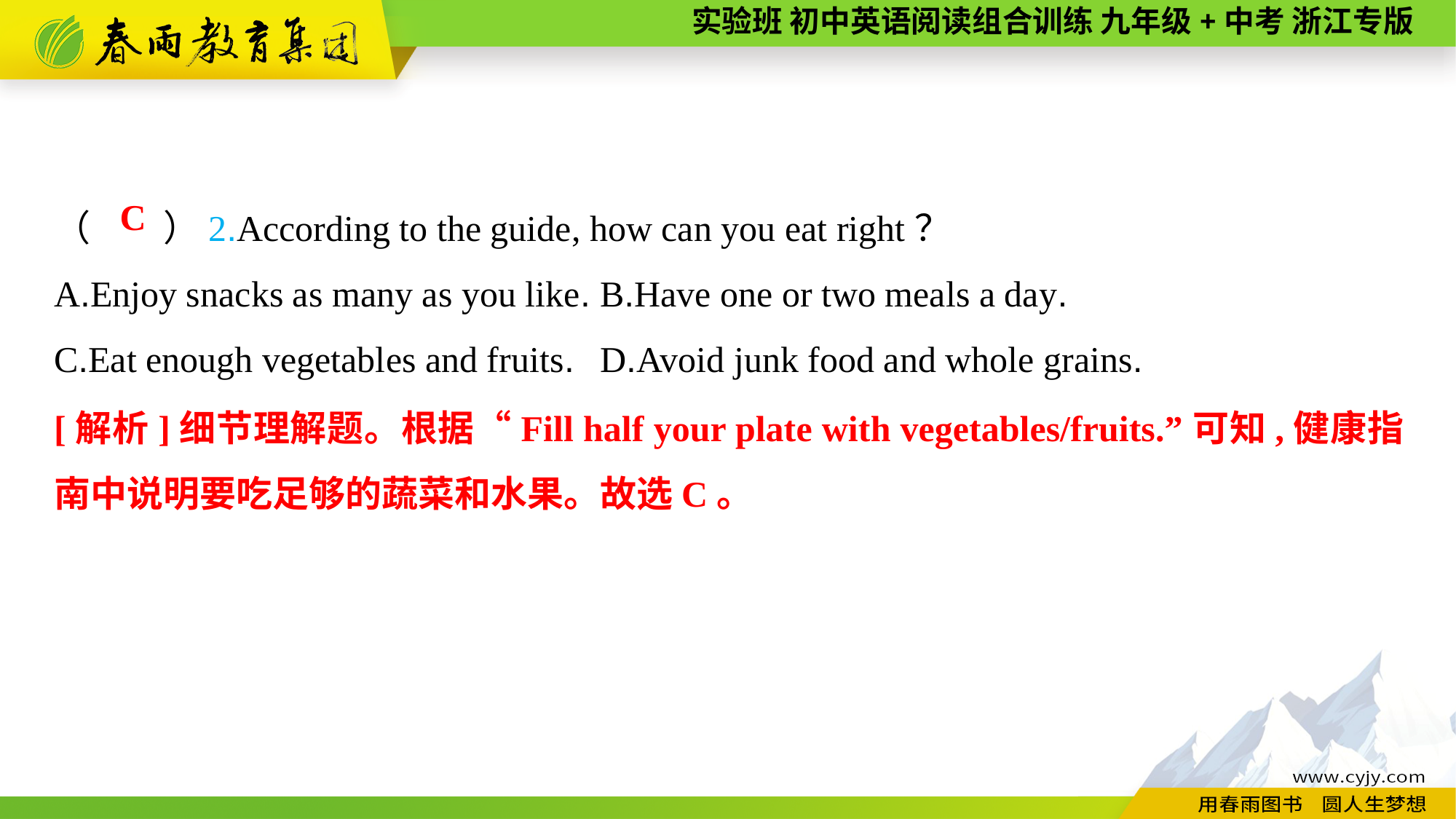

（　　）2.According to the guide, how can you eat right？
A.Enjoy snacks as many as you like.	B.Have one or two meals a day.
C.Eat enough vegetables and fruits.	D.Avoid junk food and whole grains.
C
[解析]细节理解题。根据“Fill half your plate with vegetables/fruits.”可知,健康指南中说明要吃足够的蔬菜和水果。故选C。